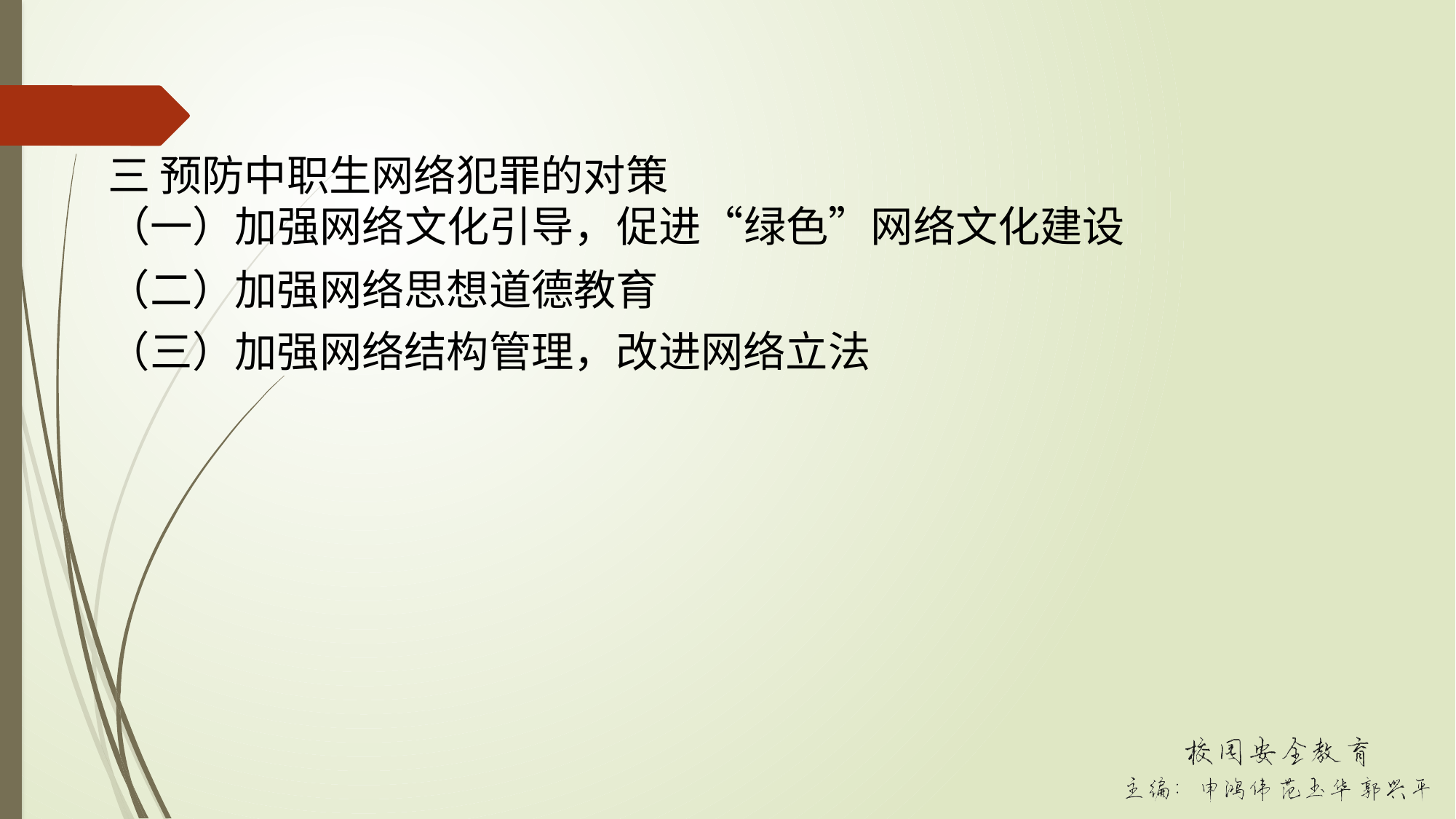

三 预防中职生网络犯罪的对策
（一）加强网络文化引导，促进“绿色”网络文化建设
（二）加强网络思想道德教育
（三）加强网络结构管理，改进网络立法